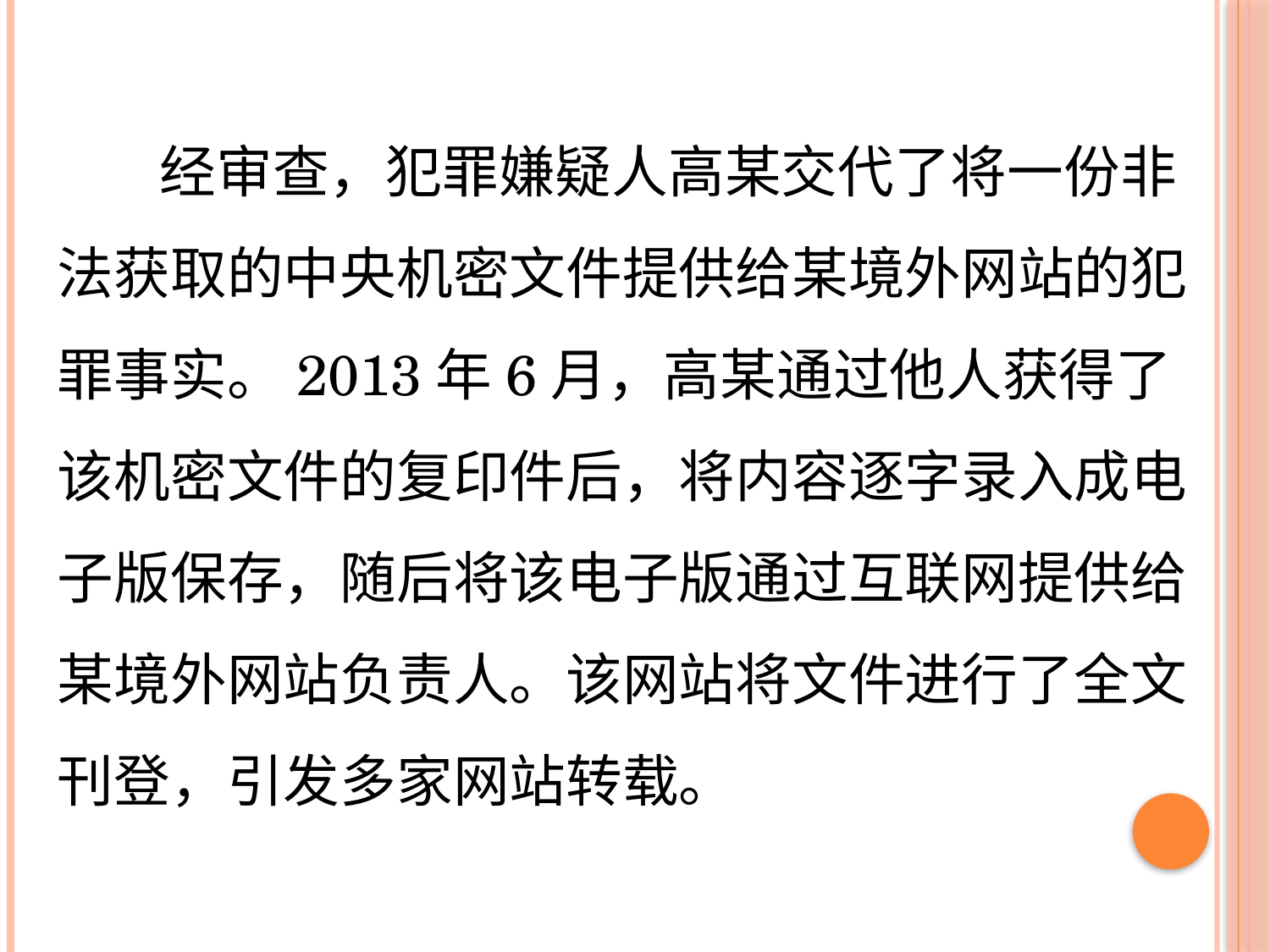

经审查，犯罪嫌疑人高某交代了将一份非法获取的中央机密文件提供给某境外网站的犯罪事实。2013年6月，高某通过他人获得了该机密文件的复印件后，将内容逐字录入成电子版保存，随后将该电子版通过互联网提供给某境外网站负责人。该网站将文件进行了全文刊登，引发多家网站转载。